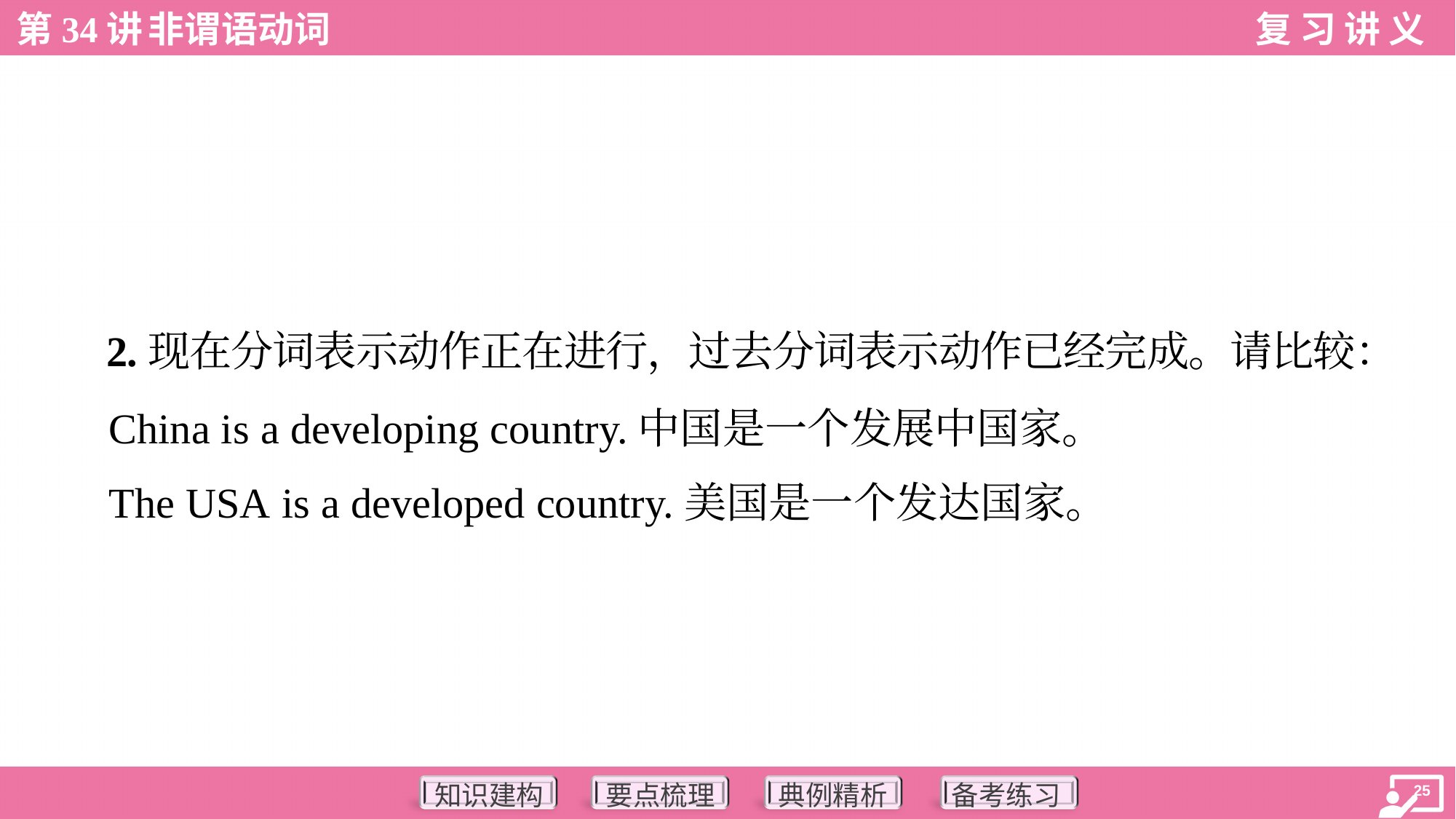

2.现在分词表示动作正在进行，过去分词表示动作已经完成。请比较：
    China is a developing country.中国是一个发展中国家。
    The USA is a developed country.美国是一个发达国家。